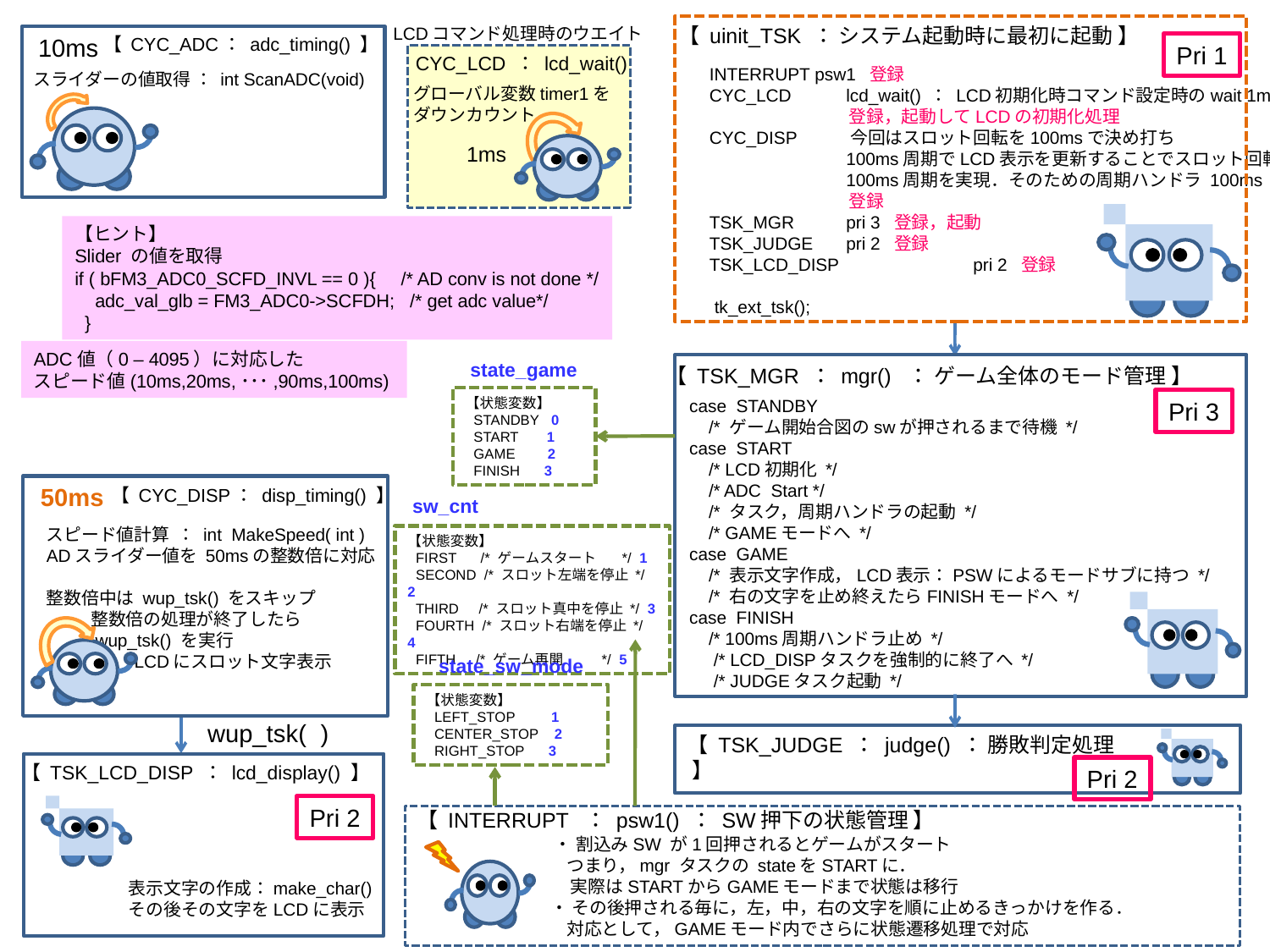

【 uinit_TSK ： システム起動時に最初に起動 】
Pri 1
INTERRUPT psw1  登録
CYC_LCD	  lcd_wait() ： LCD初期化時コマンド設定時のwait 1ms
	  登録，起動してLCDの初期化処理
CYC_DISP	  今回はスロット回転を100msで決め打ち
  	  100ms周期でLCD表示を更新することでスロット回転
	  100ms周期を実現．そのための周期ハンドラ 100ms
	  登録
TSK_MGR	  pri 3  登録，起動
TSK_JUDGE	  pri 2  登録
TSK_LCD_DISP	  pri 2  登録

 tk_ext_tsk();

LCDコマンド処理時のウエイト
CYC_LCD ： lcd_wait()

グローバル変数timer1を
ダウンカウント

1ms

10ms
【 CYC_ADC： adc_timing() 】

スライダーの値取得 ： int ScanADC(void)

【ヒント】
Slider の値を取得
if ( bFM3_ADC0_SCFD_INVL == 0 ){     /* AD conv is not done */
    adc_val_glb = FM3_ADC0->SCFDH;   /* get adc value*/
  }
ADC値（0 – 4095）に対応した
スピード値(10ms,20ms,･･･,90ms,100ms)
state_game

【 TSK_MGR ： mgr()  ： ゲーム全体のモード管理 】
【状態変数】
  STANDBY   0
  START       1
  GAME        2
  FINISH      3
case  STANDBY
    /* ゲーム開始合図のswが押されるまで待機 */
case  START
    /* LCD初期化 */
    /* ADC  Start */
    /* タスク，周期ハンドラの起動 */
    /* GAMEモードへ */
case  GAME
    /* 表示文字作成，LCD表示：PSWによるモードサブに持つ */
    /* 右の文字を止め終えたらFINISHモードへ */
case  FINISH
    /* 100ms周期ハンドラ止め */
     /* LCD_DISPタスクを強制的に終了へ */
     /* JUDGEタスク起動 */
Pri 3
50ms

【 CYC_DISP： disp_timing() 】
スピード値計算  ： int  MakeSpeed( int )
ADスライダー値を 50msの整数倍に対応

整数倍中は wup_tsk() をスキップ
          整数倍の処理が終了したら
          wup_tsk() を実行
                  LCDにスロット文字表示

sw_cnt
【状態変数】
  FIRST      /* ゲームスタート       */  1
  SECOND  /* スロット左端を停止 */  2
  THIRD     /* スロット真中を停止 */  3
  FOURTH  /* スロット右端を停止 */   4
  FIFTH     /* ゲーム再開           */  5

state_sw_mode
【状態変数】
  LEFT_STOP         1
  CENTER_STOP    2
  RIGHT_STOP      3
wup_tsk(  )

【 TSK_JUDGE ： judge() ： 勝敗判定処理 】

Pri 2
【 TSK_LCD_DISP ： lcd_display() 】

Pri 2
表示文字の作成：make_char()
その後その文字をLCDに表示
【 INTERRUPT  ： psw1() ： SW押下の状態管理 】

                                 ・ 割込みSW が1回押されるとゲームがスタート
                                    つまり，mgr タスクの stateをSTARTに．
                                     実際はSTARTからGAMEモードまで状態は移行
                                ・ その後押される毎に，左，中，右の文字を順に止めるきっかけを作る．
                                    対応として，GAMEモード内でさらに状態遷移処理で対応